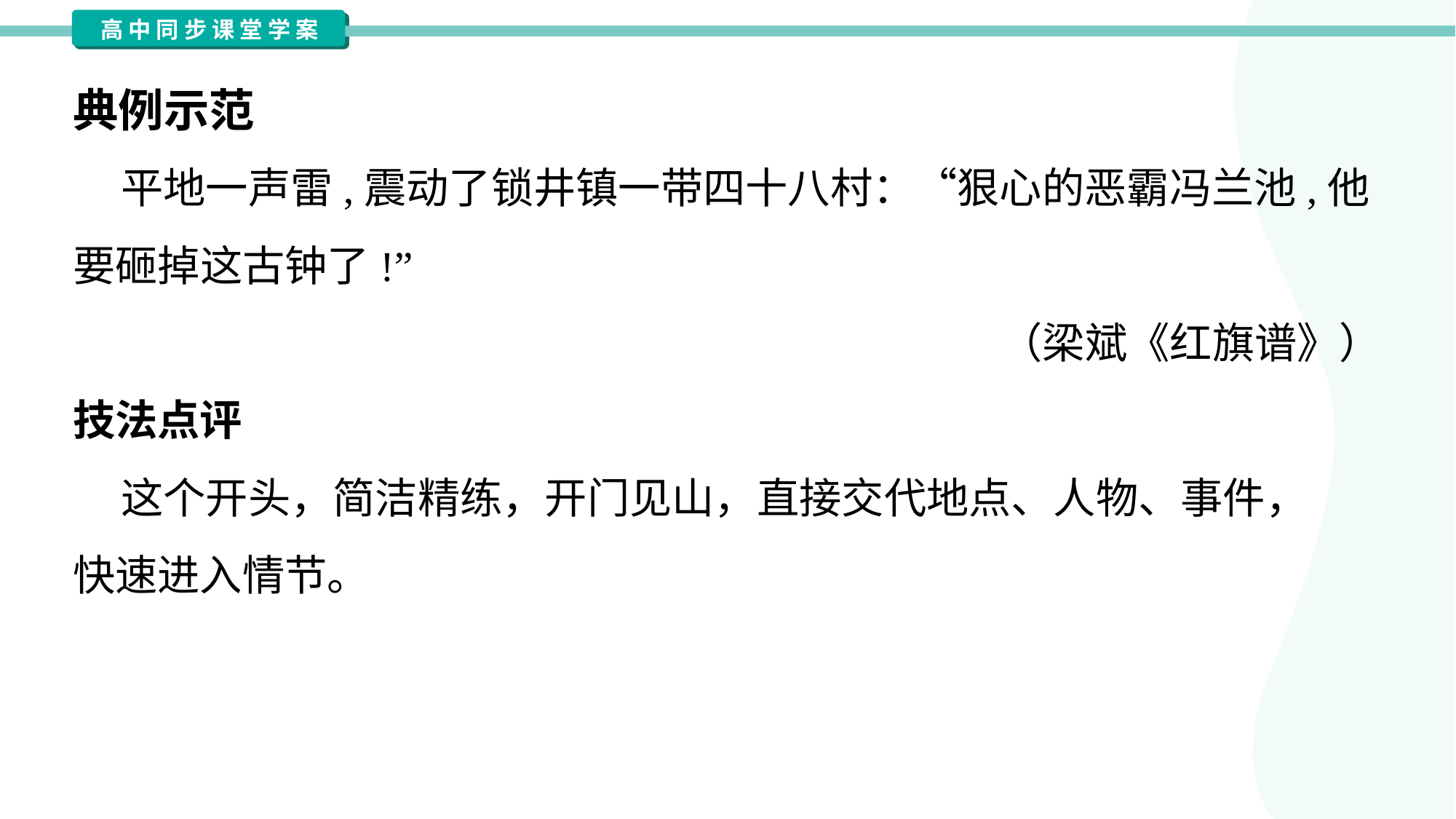

典例示范
    平地一声雷,震动了锁井镇一带四十八村：“狠心的恶霸冯兰池,他
要砸掉这古钟了!”
（梁斌《红旗谱》）
技法点评
    这个开头，简洁精练，开门见山，直接交代地点、人物、事件，
快速进入情节。